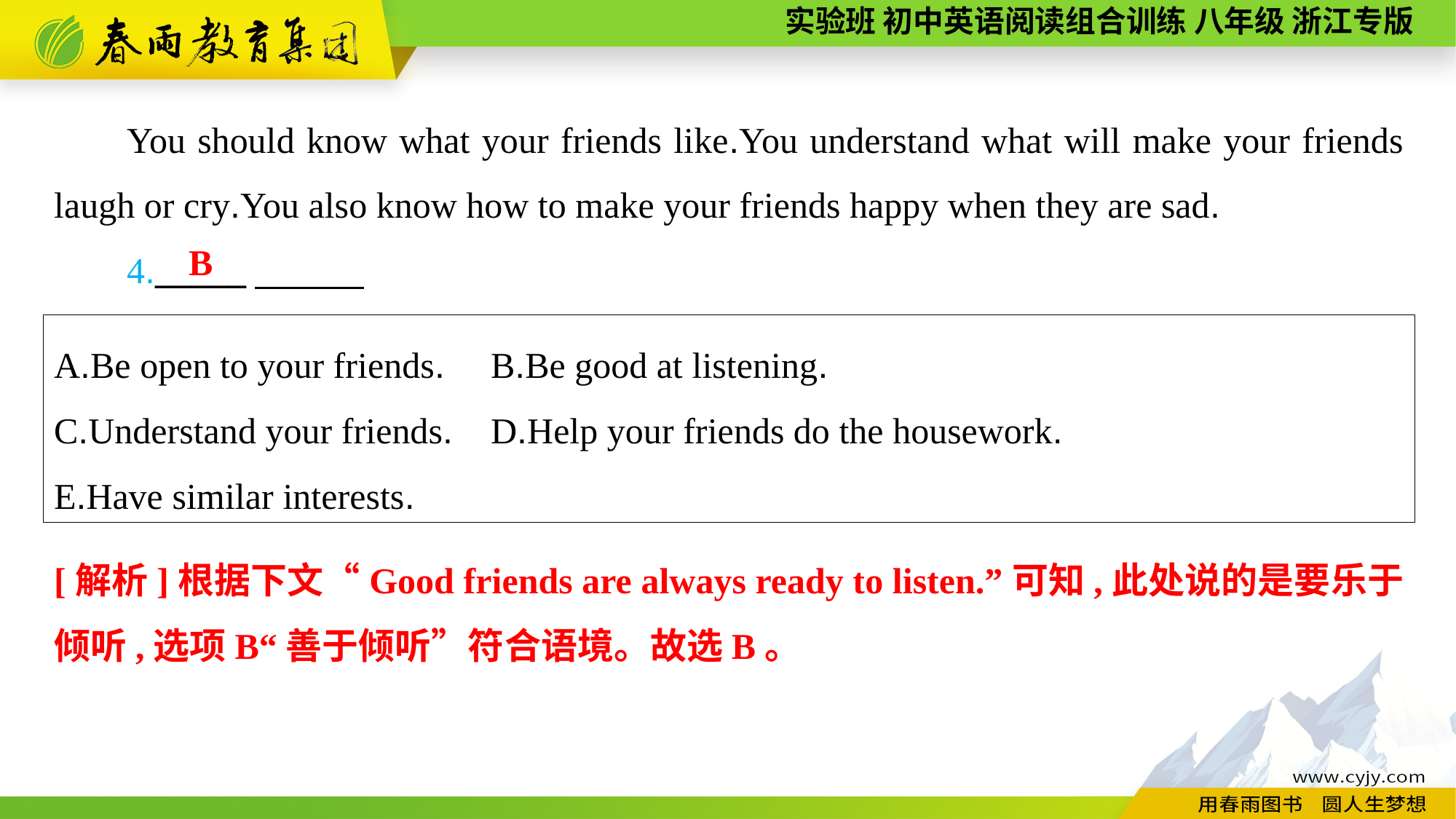

You should know what your friends like.You understand what will make your friends laugh or cry.You also know how to make your friends happy when they are sad.
4._____
B
A.Be open to your friends.	B.Be good at listening.
C.Understand your friends.	D.Help your friends do the housework.
E.Have similar interests.
[解析]根据下文“Good friends are always ready to listen.”可知,此处说的是要乐于倾听,选项B“善于倾听”符合语境。故选B。